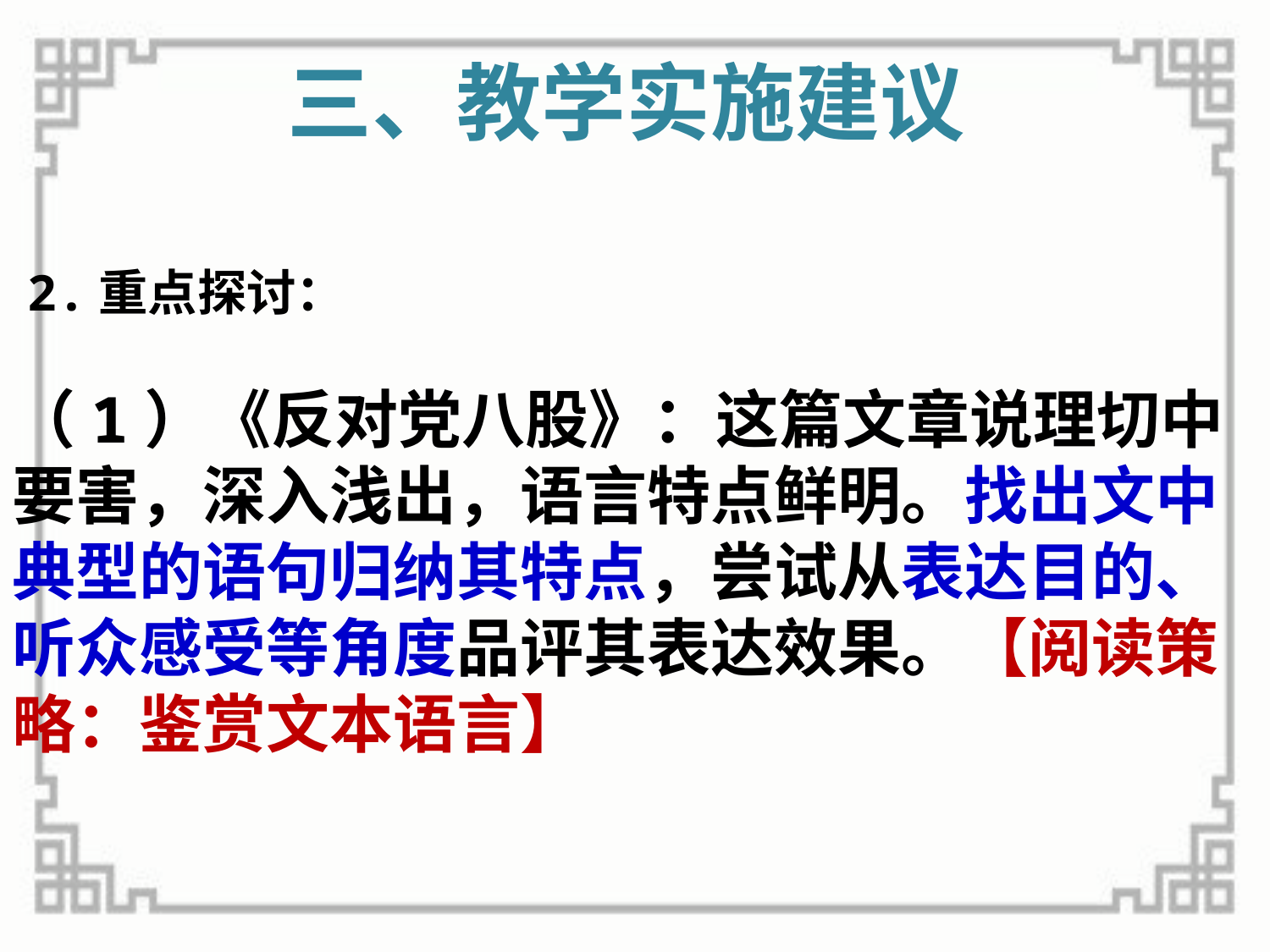

# 三、教学实施建议
2.重点探讨：

（1）《反对党八股》：这篇文章说理切中要害，深入浅出，语言特点鲜明。找出文中典型的语句归纳其特点，尝试从表达目的、听众感受等角度品评其表达效果。【阅读策略：鉴赏文本语言】